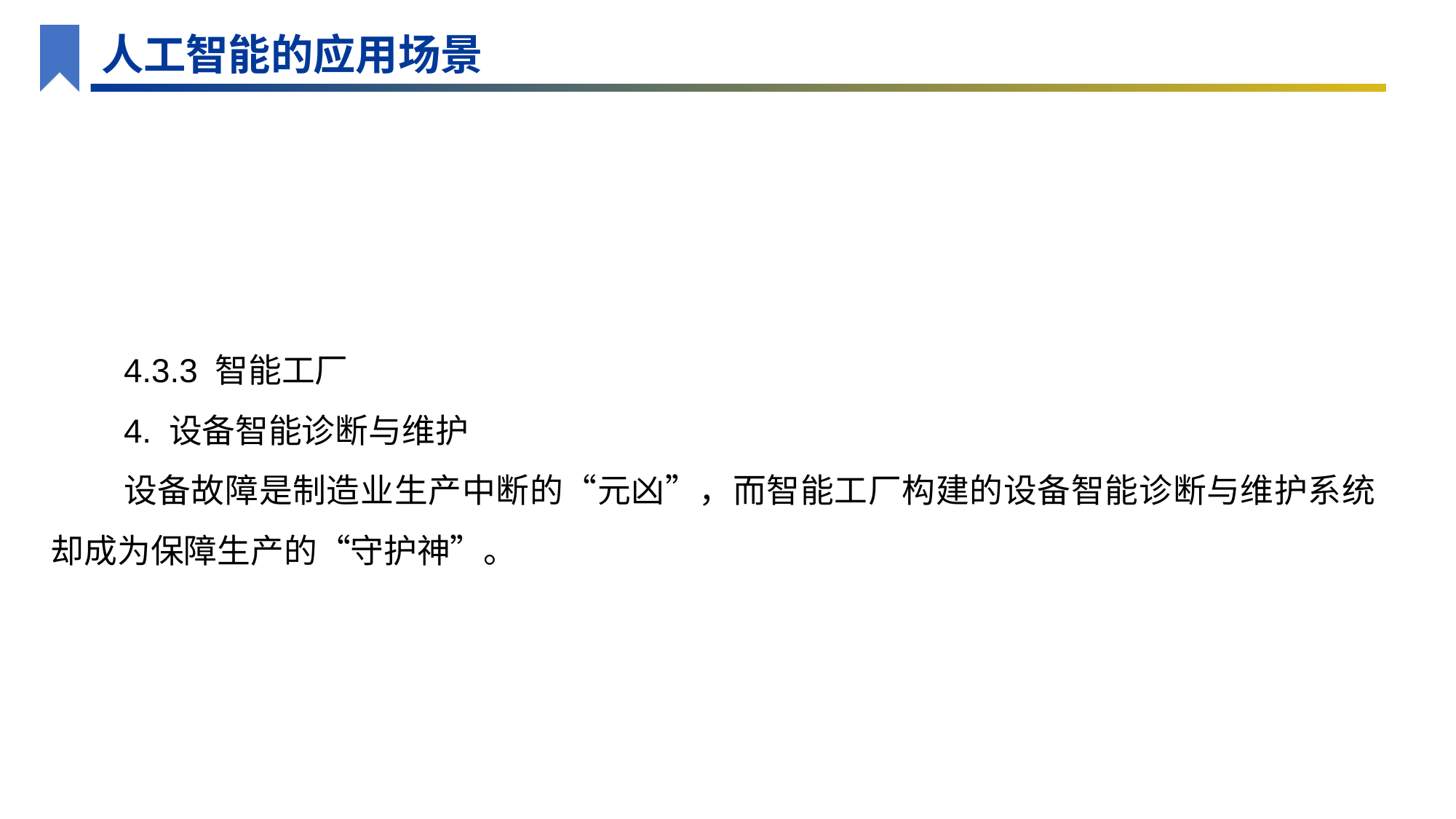

人工智能的应用场景
4.3.3 智能工厂
4. 设备智能诊断与维护
设备故障是制造业生产中断的“元凶”，而智能工厂构建的设备智能诊断与维护系统却成为保障生产的“守护神”。